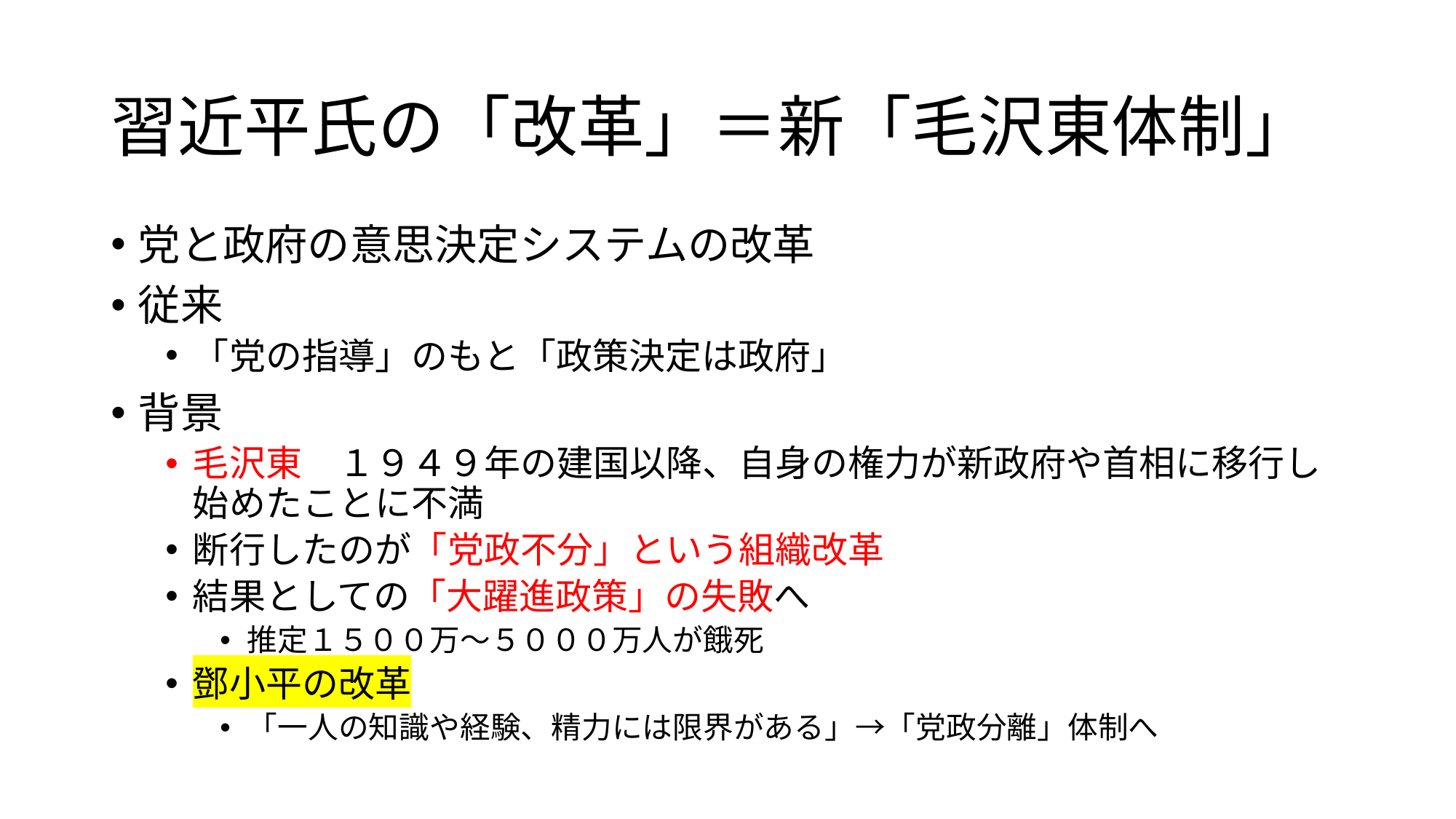

# 習近平氏の「改革」＝新「毛沢東体制」
党と政府の意思決定システムの改革
従来
「党の指導」のもと「政策決定は政府」
背景
毛沢東　１９４９年の建国以降、自身の権力が新政府や首相に移行し始めたことに不満
断行したのが「党政不分」という組織改革
結果としての「大躍進政策」の失敗へ
推定１５００万～５０００万人が餓死
鄧小平の改革
「一人の知識や経験、精力には限界がある」→「党政分離」体制へ